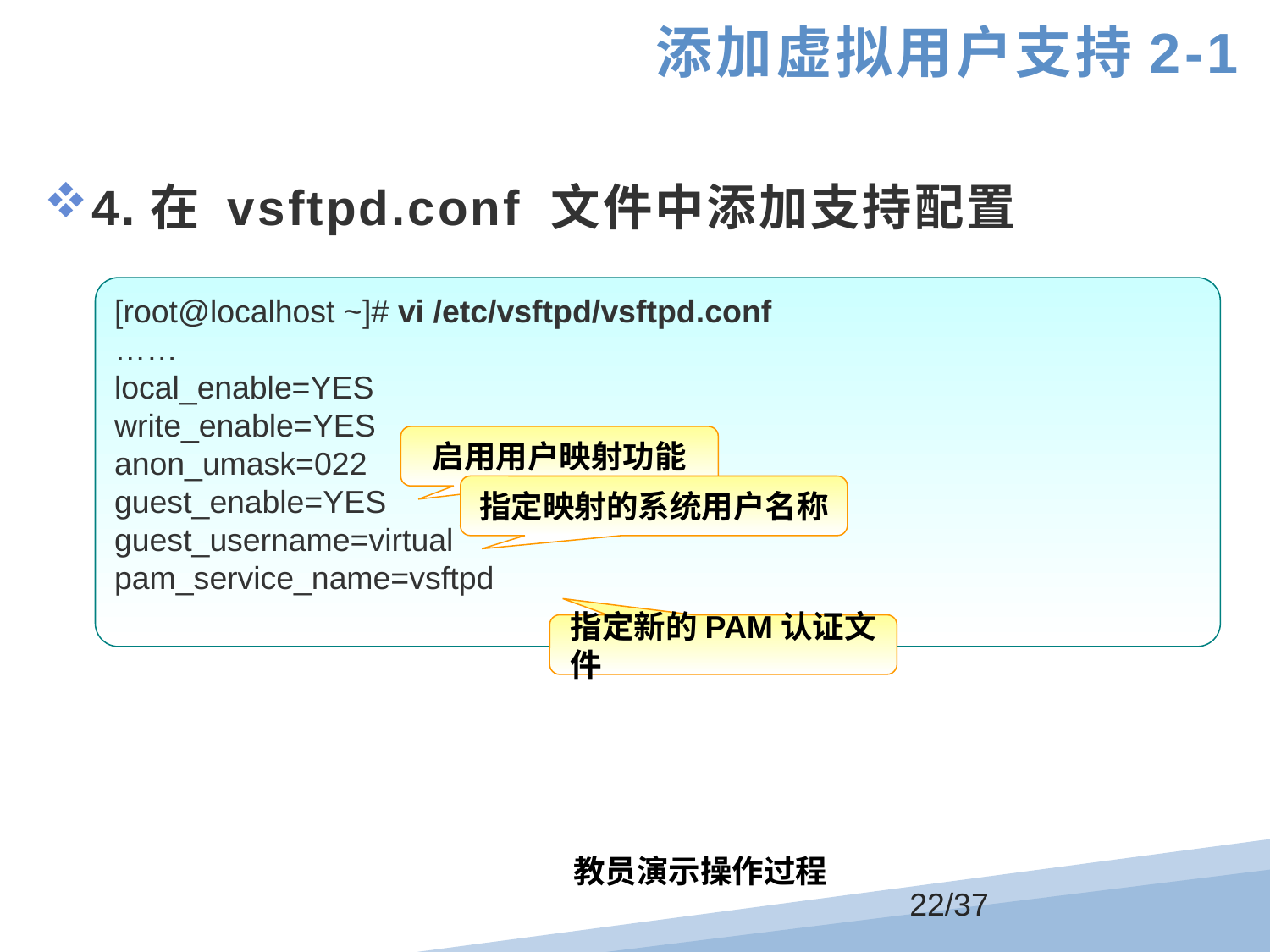

添加虚拟用户支持2-1
4.在 vsftpd.conf 文件中添加支持配置

[root@localhost ~]# vi /etc/vsftpd/vsftpd.conf
……
local_enable=YES
write_enable=YES
anon_umask=022
guest_enable=YES
guest_username=virtual
pam_service_name=vsftpd

启用用户映射功能
指定映射的系统用户名称
指定新的PAM认证文件

教员演示操作过程
22/37